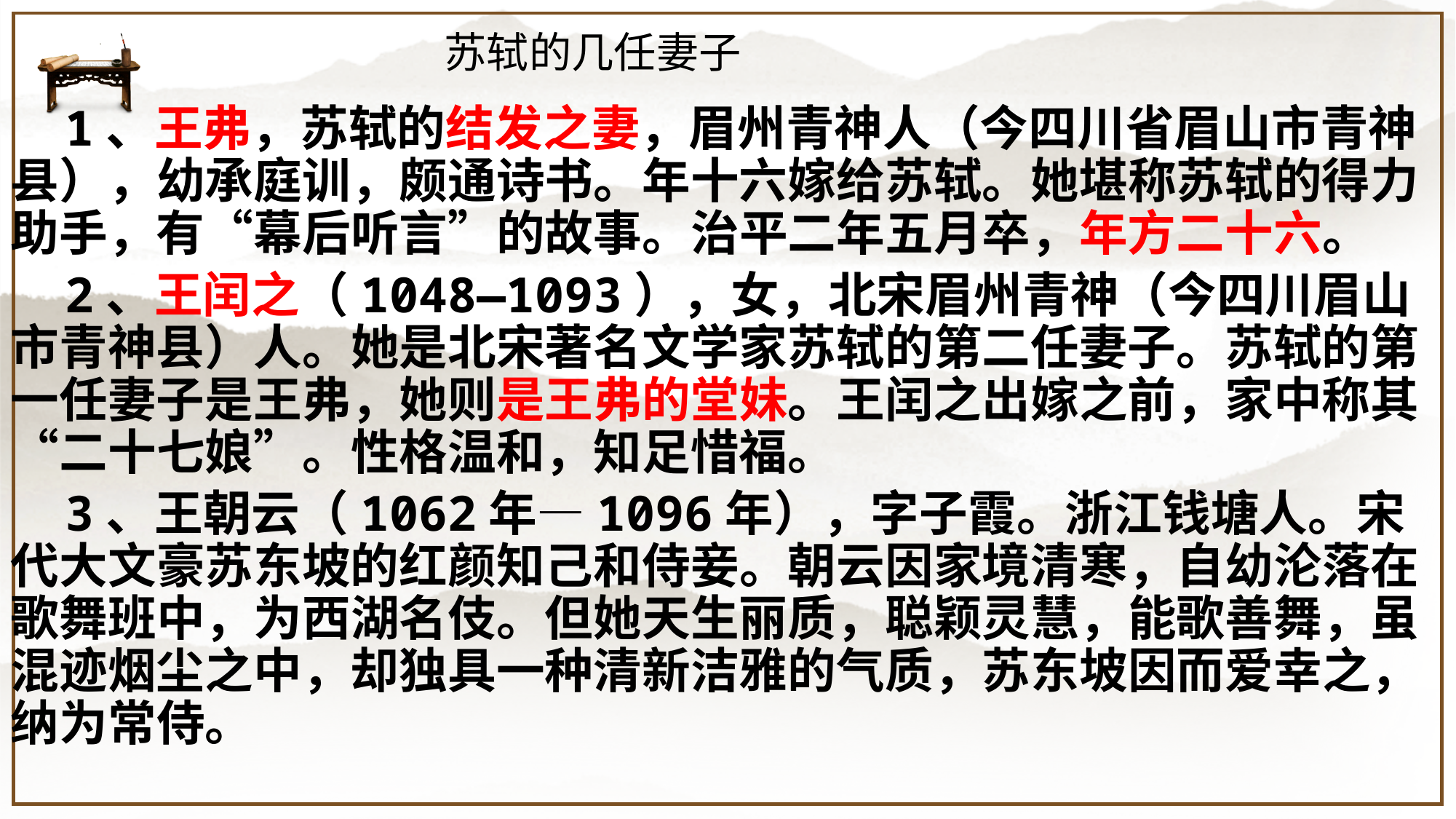

苏轼的几任妻子
1、王弗，苏轼的结发之妻，眉州青神人（今四川省眉山市青神县），幼承庭训，颇通诗书。年十六嫁给苏轼。她堪称苏轼的得力助手，有“幕后听言”的故事。治平二年五月卒，年方二十六。
2、王闰之（1048—1093），女，北宋眉州青神（今四川眉山市青神县）人。她是北宋著名文学家苏轼的第二任妻子。苏轼的第一任妻子是王弗，她则是王弗的堂妹。王闰之出嫁之前，家中称其“二十七娘”。性格温和，知足惜福。
3、王朝云（1062年—1096年），字子霞。浙江钱塘人。宋代大文豪苏东坡的红颜知己和侍妾。朝云因家境清寒，自幼沦落在歌舞班中，为西湖名伎。但她天生丽质，聪颖灵慧，能歌善舞，虽混迹烟尘之中，却独具一种清新洁雅的气质，苏东坡因而爱幸之，纳为常侍。